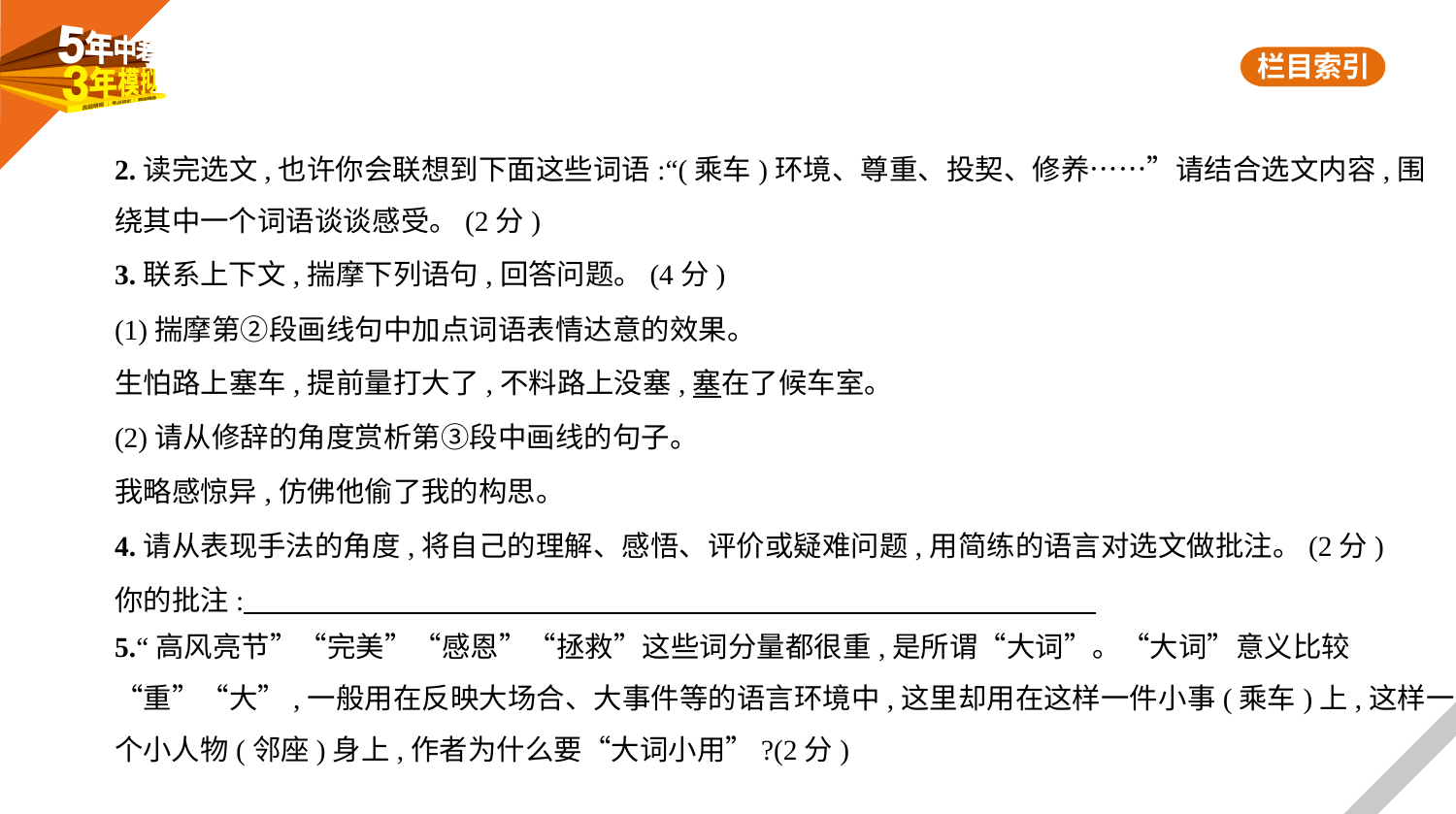

2.读完选文,也许你会联想到下面这些词语:“(乘车)环境、尊重、投契、修养……”请结合选文内容,围
绕其中一个词语谈谈感受。(2分)
3.联系上下文,揣摩下列语句,回答问题。(4分)
(1)揣摩第②段画线句中加点词语表情达意的效果。
生怕路上塞车,提前量打大了,不料路上没塞,塞在了候车室。
(2)请从修辞的角度赏析第③段中画线的句子。
我略感惊异,仿佛他偷了我的构思。
4.请从表现手法的角度,将自己的理解、感悟、评价或疑难问题,用简练的语言对选文做批注。(2分)
你的批注:
5.“高风亮节”“完美”“感恩”“拯救”这些词分量都很重,是所谓“大词”。“大词”意义比较
“重”“大”,一般用在反映大场合、大事件等的语言环境中,这里却用在这样一件小事(乘车)上,这样一
个小人物(邻座)身上,作者为什么要“大词小用”?(2分)